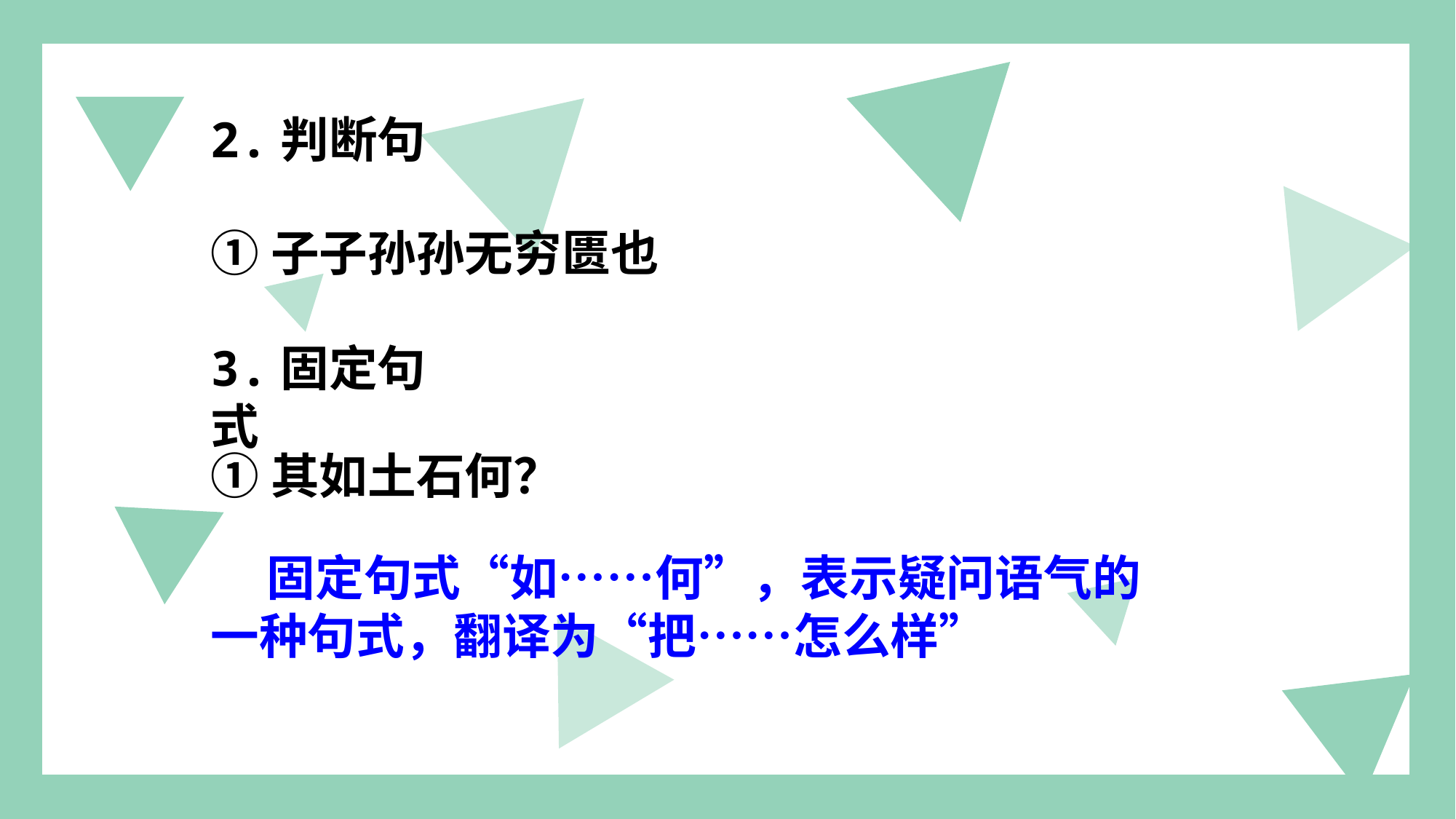

2.判断句

①子子孙孙无穷匮也

3.固定句式
①其如土石何？

    固定句式“如……何”，表示疑问语气的一种句式，翻译为“把……怎么样”